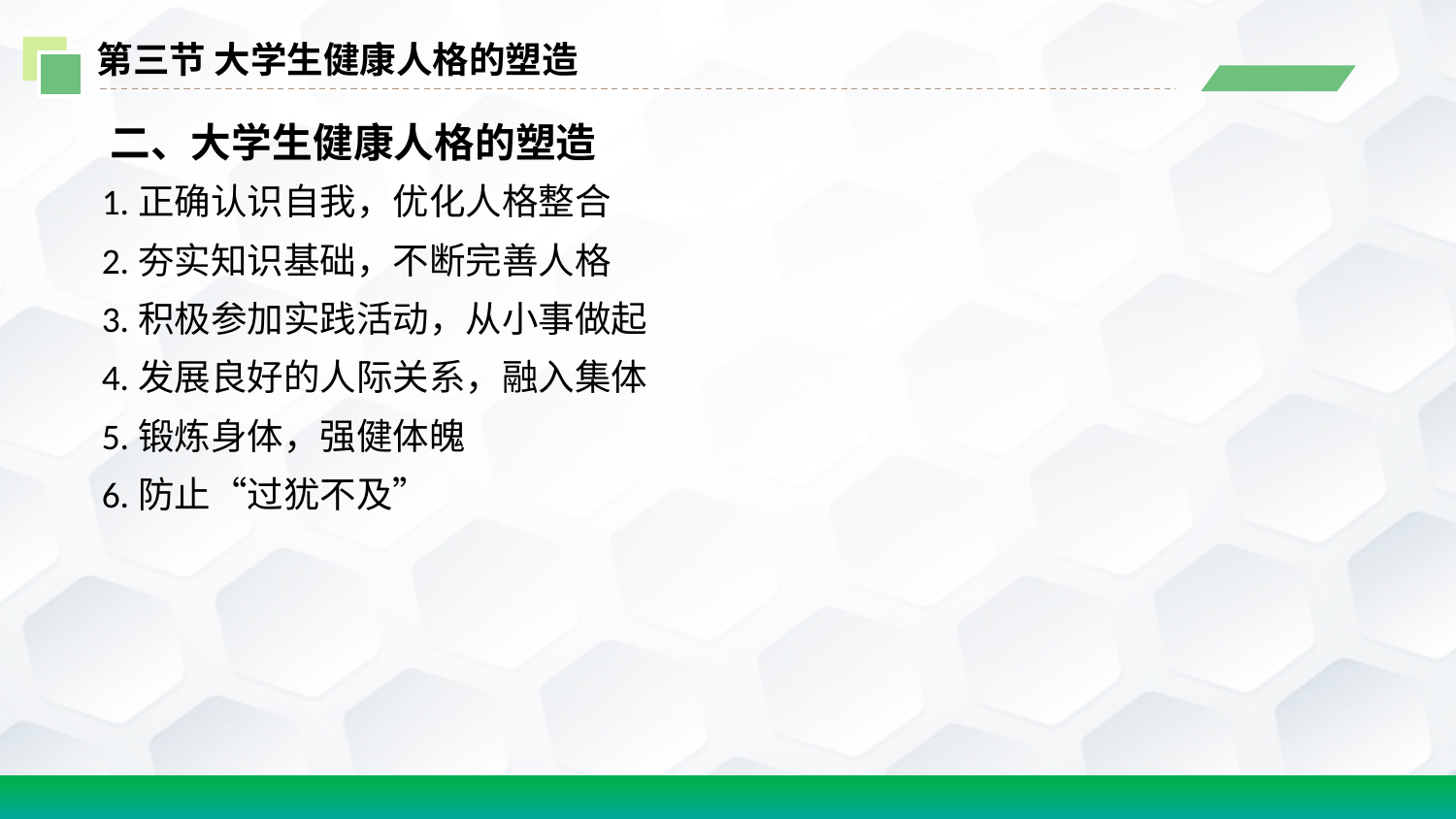

第三节 大学生健康人格的塑造
 二、大学生健康人格的塑造
1.正确认识自我，优化人格整合
2.夯实知识基础，不断完善人格
3.积极参加实践活动，从小事做起
4.发展良好的人际关系，融入集体
5.锻炼身体，强健体魄
6.防止“过犹不及”